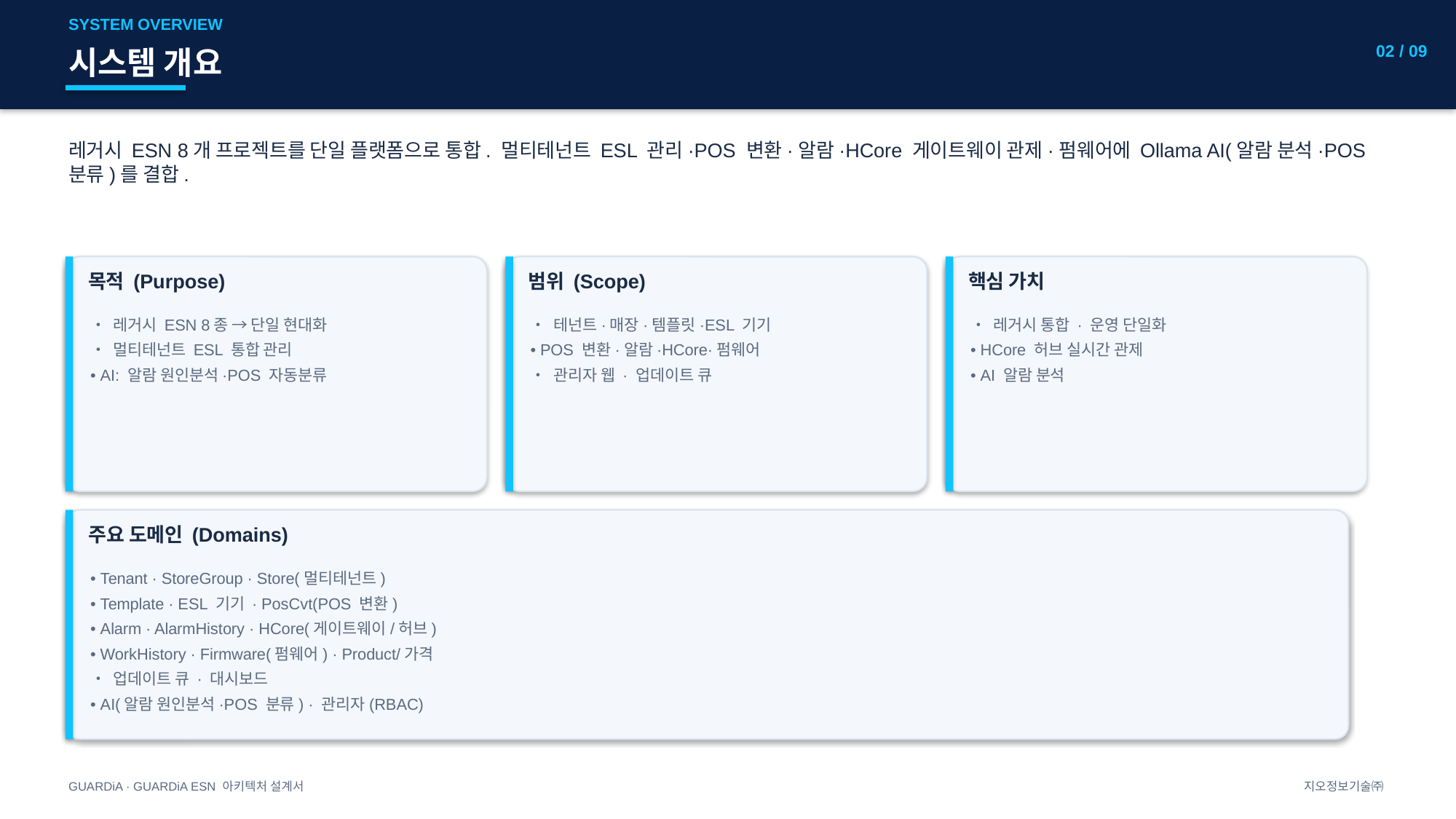

SYSTEM OVERVIEW
02 / 09
시스템 개요

레거시 ESN 8개 프로젝트를 단일 플랫폼으로 통합. 멀티테넌트 ESL 관리·POS 변환·알람·HCore 게이트웨이 관제·펌웨어에 Ollama AI(알람 분석·POS 분류)를 결합.

목적 (Purpose)
범위 (Scope)
핵심 가치
• 레거시 ESN 8종 → 단일 현대화
• 멀티테넌트 ESL 통합 관리
• AI: 알람 원인분석·POS 자동분류
• 테넌트·매장·템플릿·ESL 기기
• POS 변환·알람·HCore·펌웨어
• 관리자 웹 · 업데이트 큐
• 레거시 통합 · 운영 단일화
• HCore 허브 실시간 관제
• AI 알람 분석

주요 도메인 (Domains)
• Tenant · StoreGroup · Store(멀티테넌트)
• Template · ESL 기기 · PosCvt(POS 변환)
• Alarm · AlarmHistory · HCore(게이트웨이/허브)
• WorkHistory · Firmware(펌웨어) · Product/가격
• 업데이트 큐 · 대시보드
• AI(알람 원인분석·POS 분류) · 관리자(RBAC)
GUARDiA · GUARDiA ESN 아키텍처 설계서
지오정보기술㈜